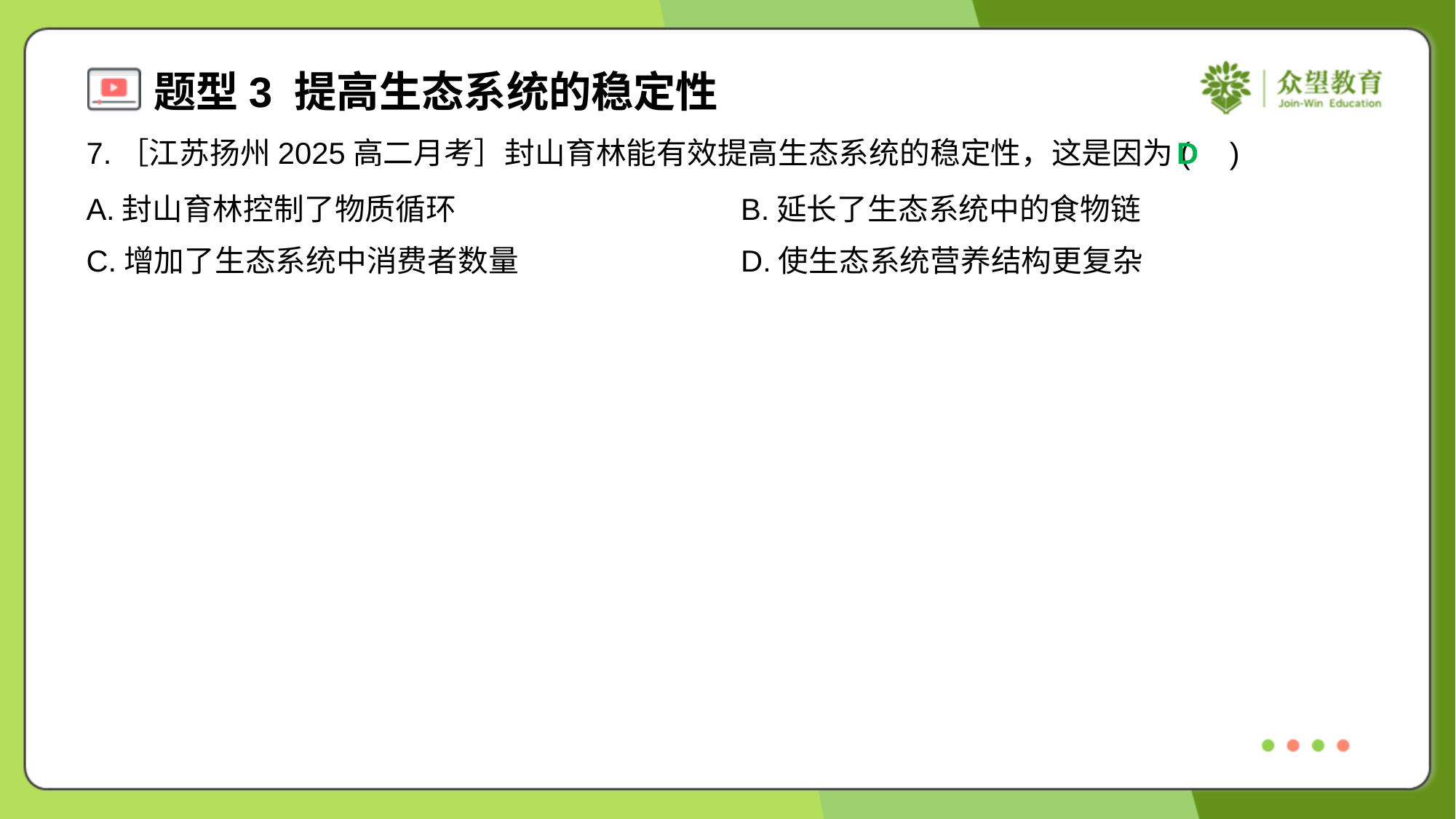

7.［江苏扬州2025高二月考］封山育林能有效提高生态系统的稳定性，这是因为(     )
D
A.封山育林控制了物质循环	B.延长了生态系统中的食物链
C.增加了生态系统中消费者数量	D.使生态系统营养结构更复杂